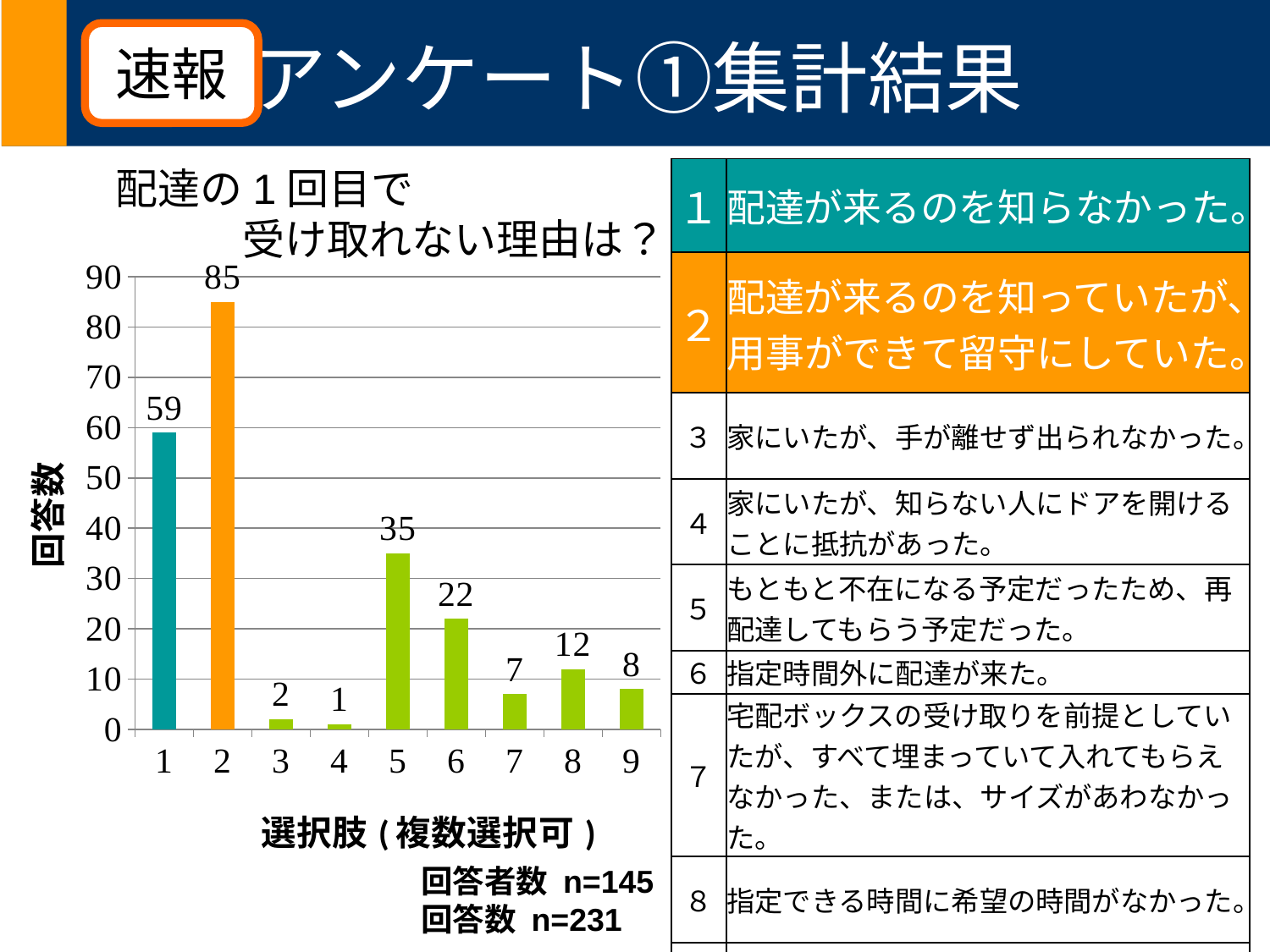

### Chart: 再配達依頼する割合

| Category |
|---|
# アンケート①集計結果
速報
配達の1回目で
	受け取れない理由は？
| １ | 配達が来るのを知らなかった。 |
| --- | --- |
| ２ | 配達が来るのを知っていたが、用事ができて留守にしていた。 |
| ３ | 家にいたが、手が離せず出られなかった。 |
| ４ | 家にいたが、知らない人にドアを開けることに抵抗があった。 |
| ５ | もともと不在になる予定だったため、再配達してもらう予定だった。 |
| ６ | 指定時間外に配達が来た。 |
| ７ | 宅配ボックスの受け取りを前提としていたが、すべて埋まっていて入れてもらえなかった、または、サイズがあわなかった。 |
| ８ | 指定できる時間に希望の時間がなかった。 |
| ９ | その他 |

### Chart

| Category |  |
|---|---|
回答者数 n=145
回答数 n=231
44